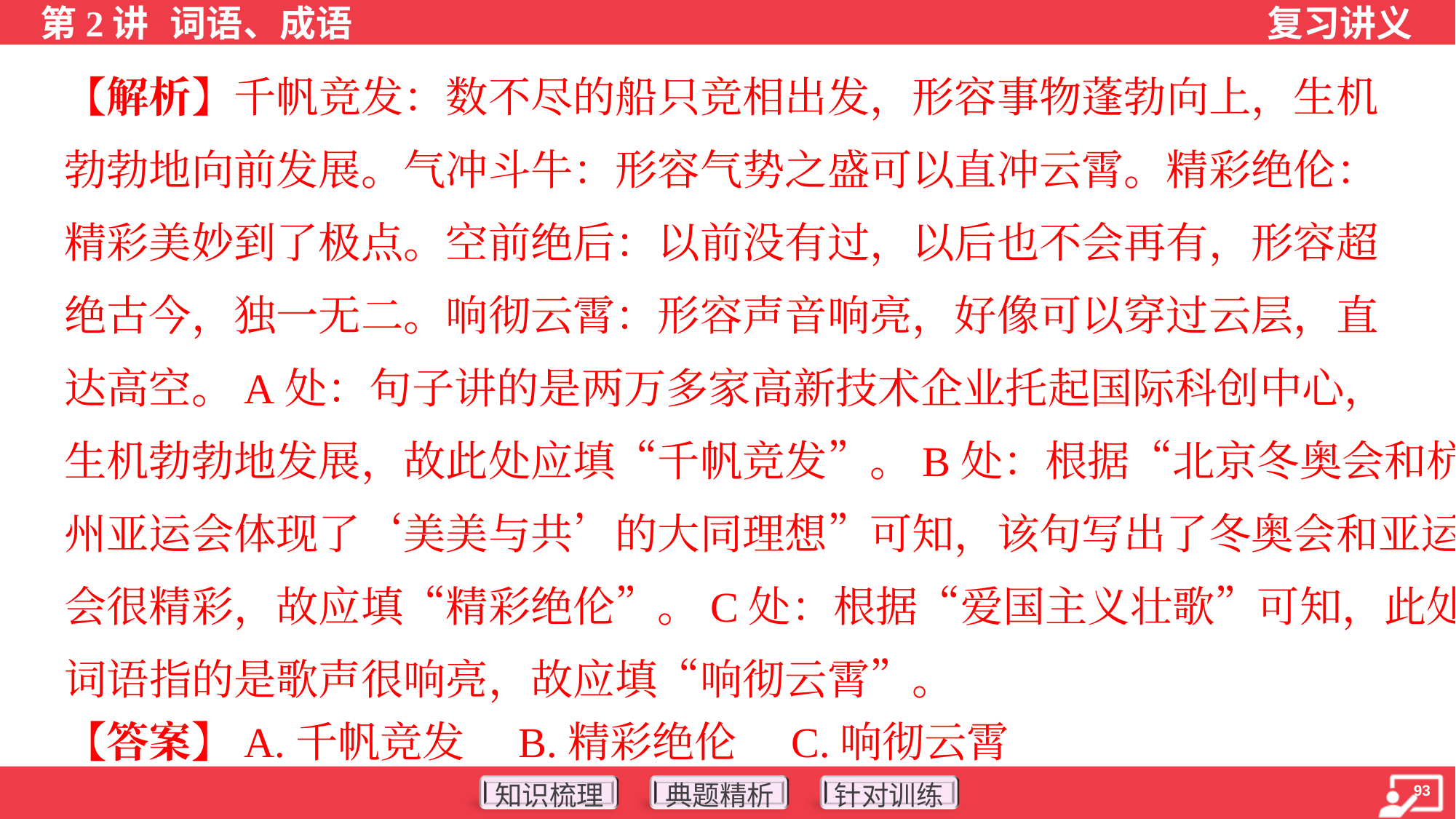

【解析】千帆竞发：数不尽的船只竞相出发，形容事物蓬勃向上，生机
勃勃地向前发展。气冲斗牛：形容气势之盛可以直冲云霄。精彩绝伦：
精彩美妙到了极点。空前绝后：以前没有过，以后也不会再有，形容超
绝古今，独一无二。响彻云霄：形容声音响亮，好像可以穿过云层，直
达高空。A处：句子讲的是两万多家高新技术企业托起国际科创中心，
生机勃勃地发展，故此处应填“千帆竞发”。B处：根据“北京冬奥会和杭
州亚运会体现了‘美美与共’的大同理想”可知，该句写出了冬奥会和亚运
会很精彩，故应填“精彩绝伦”。C处：根据“爱国主义壮歌”可知，此处的
词语指的是歌声很响亮，故应填“响彻云霄”。
【答案】A.千帆竞发    B.精彩绝伦    C.响彻云霄